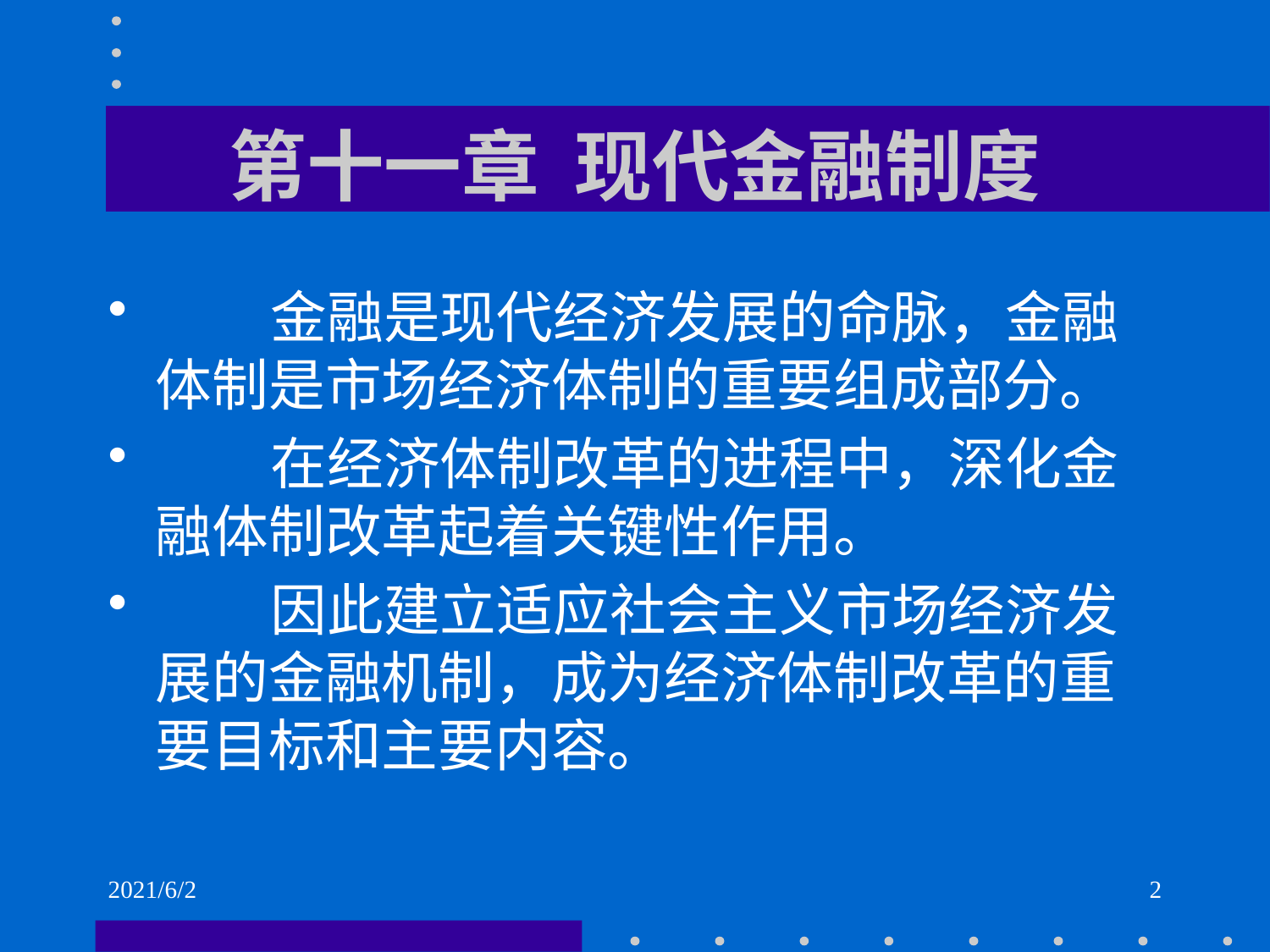

# 第十一章  现代金融制度
        金融是现代经济发展的命脉，金融体制是市场经济体制的重要组成部分。
        在经济体制改革的进程中，深化金融体制改革起着关键性作用。
        因此建立适应社会主义市场经济发展的金融机制，成为经济体制改革的重要目标和主要内容。
2021/6/2
2